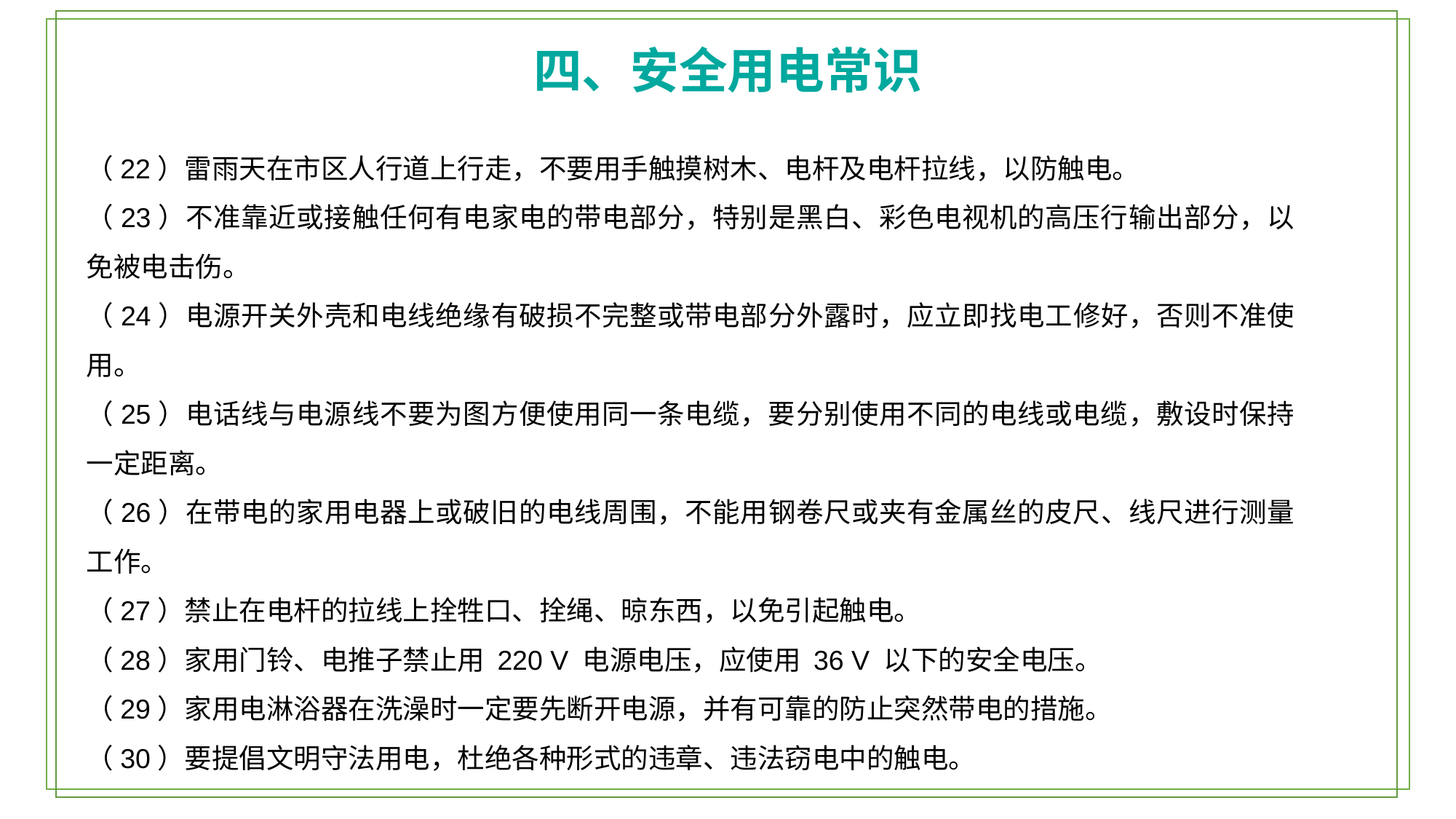

四、安全用电常识
（22）雷雨天在市区人行道上行走，不要用手触摸树木、电杆及电杆拉线，以防触电。
（23）不准靠近或接触任何有电家电的带电部分，特别是黑白、彩色电视机的高压行输出部分，以免被电击伤。
（24）电源开关外壳和电线绝缘有破损不完整或带电部分外露时，应立即找电工修好，否则不准使用。
（25）电话线与电源线不要为图方便使用同一条电缆，要分别使用不同的电线或电缆，敷设时保持一定距离。
（26）在带电的家用电器上或破旧的电线周围，不能用钢卷尺或夹有金属丝的皮尺、线尺进行测量工作。
（27）禁止在电杆的拉线上拴牲口、拴绳、晾东西，以免引起触电。
（28）家用门铃、电推子禁止用 220 V 电源电压，应使用 36 V 以下的安全电压。
（29）家用电淋浴器在洗澡时一定要先断开电源，并有可靠的防止突然带电的措施。
（30）要提倡文明守法用电，杜绝各种形式的违章、违法窃电中的触电。